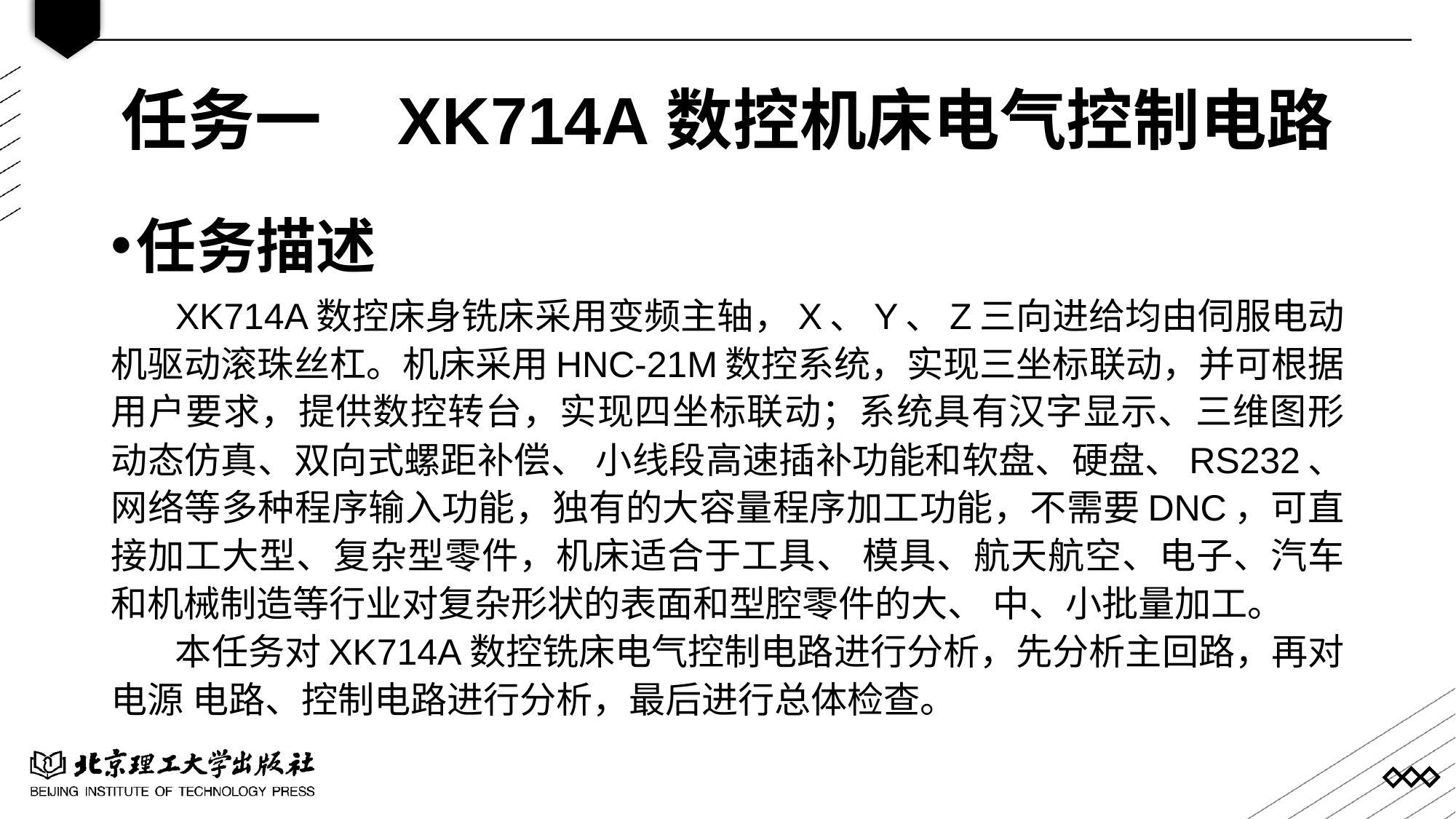

任务一    XK714A数控机床电气控制电路
任务描述
XK714A数控床身铣床采用变频主轴，X、Y、Z三向进给均由伺服电动机驱动滚珠丝杠。机床采用HNC-21M数控系统，实现三坐标联动，并可根据用户要求，提供数控转台，实现四坐标联动；系统具有汉字显示、三维图形动态仿真、双向式螺距补偿、 小线段高速插补功能和软盘、硬盘、RS232、网络等多种程序输入功能，独有的大容量程序加工功能，不需要DNC，可直接加工大型、复杂型零件，机床适合于工具、 模具、航天航空、电子、汽车和机械制造等行业对复杂形状的表面和型腔零件的大、 中、小批量加工。
本任务对XK714A数控铣床电气控制电路进行分析，先分析主回路，再对电源 电路、控制电路进行分析，最后进行总体检查。